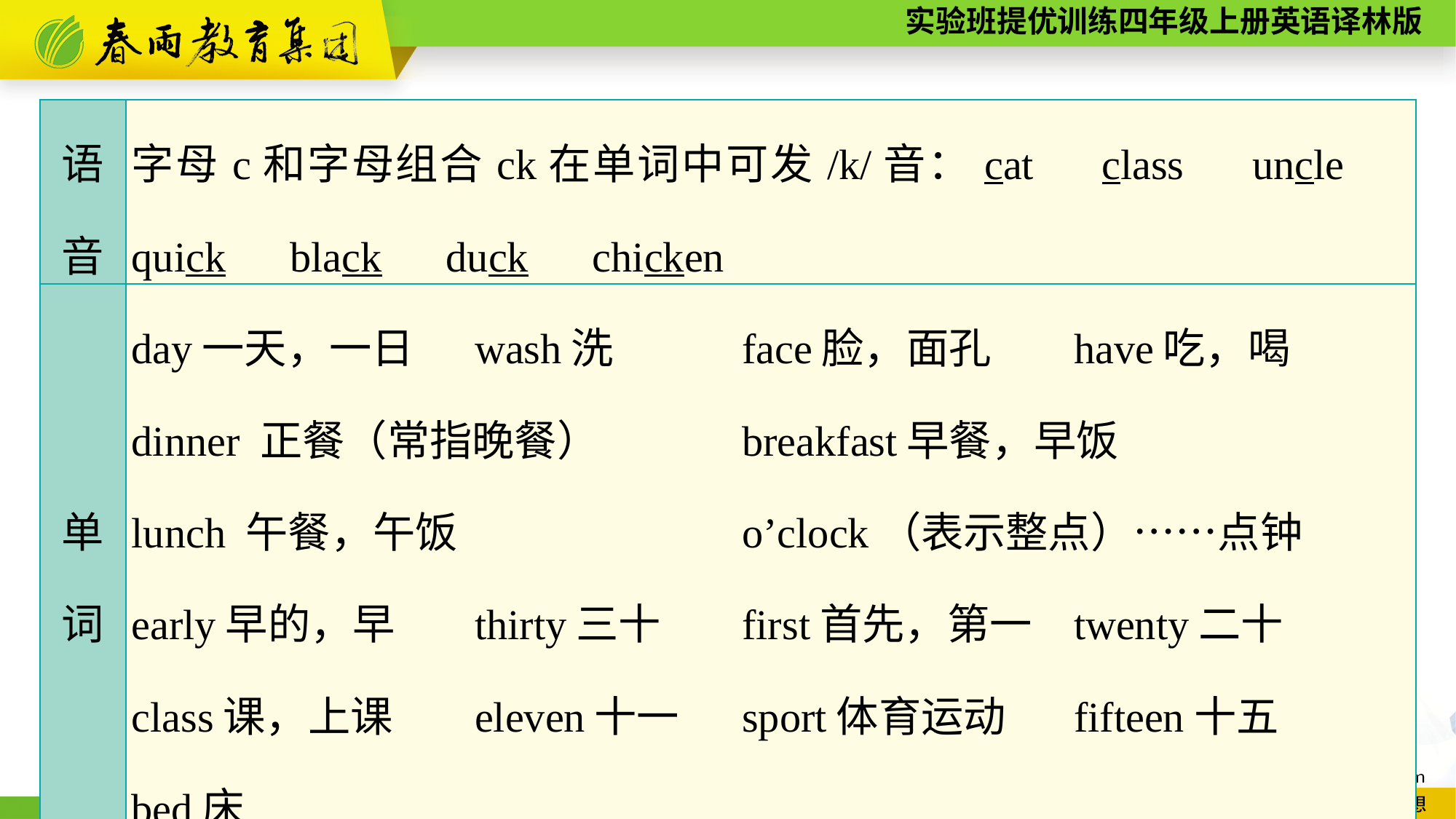

| 语 音 | 字母c和字母组合ck在单词中可发/k/音：cat　class　uncle　quick　black　duck　chicken |
| --- | --- |
| 单 词 | day一天，一日 wash洗 face脸，面孔 have吃，喝 dinner 正餐（常指晚餐） breakfast早餐，早饭 lunch 午餐，午饭 o’clock（表示整点）……点钟 early早的，早 thirty三十 first首先，第一 twenty二十 class课，上课 eleven十一 sport体育运动 fifteen十五　　 bed床 |